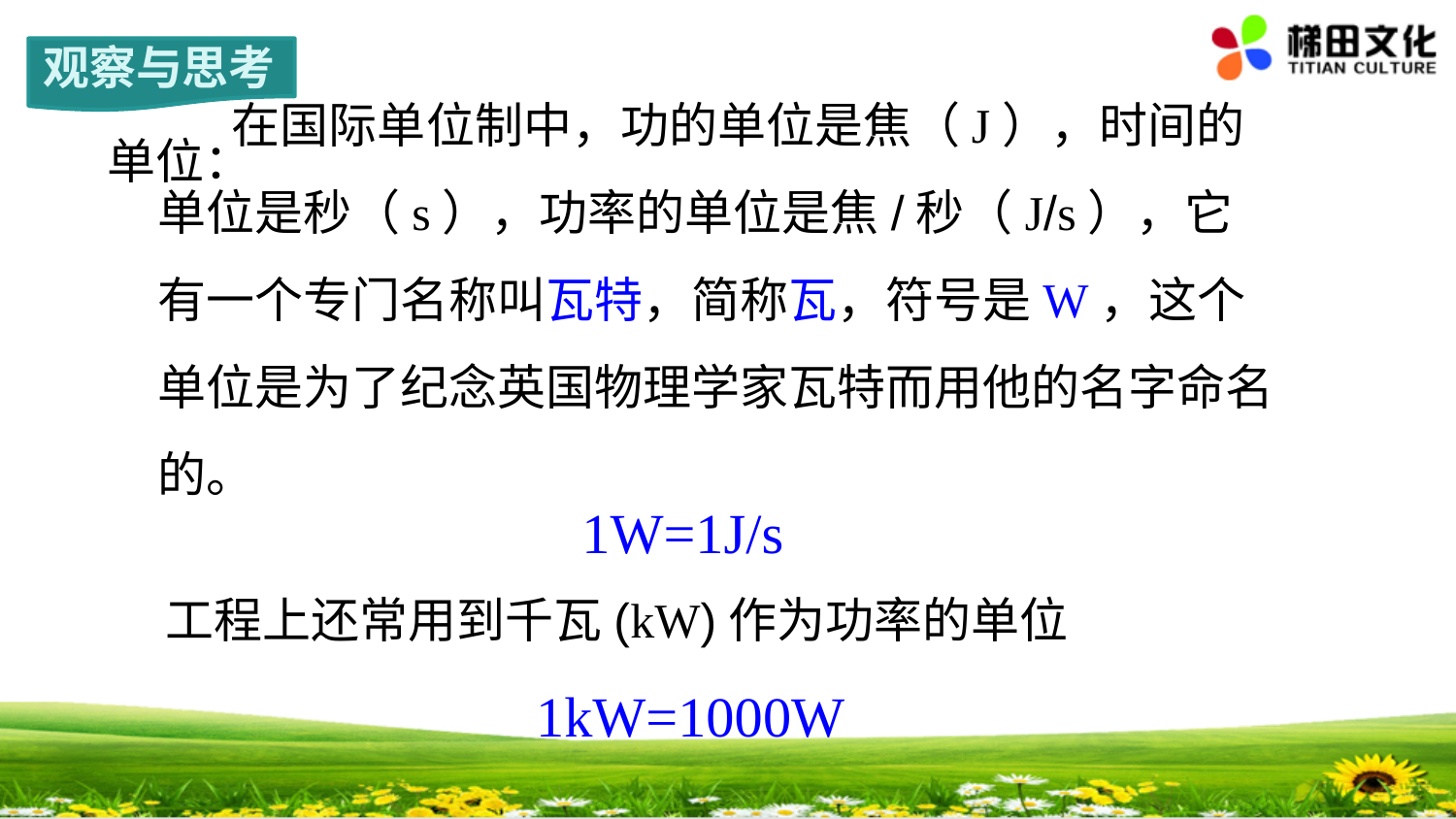

观察与思考

在国际单位制中，功的单位是焦（J），时间的单位是秒（s），功率的单位是焦/秒（J/s），它有一个专门名称叫瓦特，简称瓦，符号是W，这个单位是为了纪念英国物理学家瓦特而用他的名字命名的。
单位：
1W=1J/s
工程上还常用到千瓦(kW)作为功率的单位
1kW=1000W